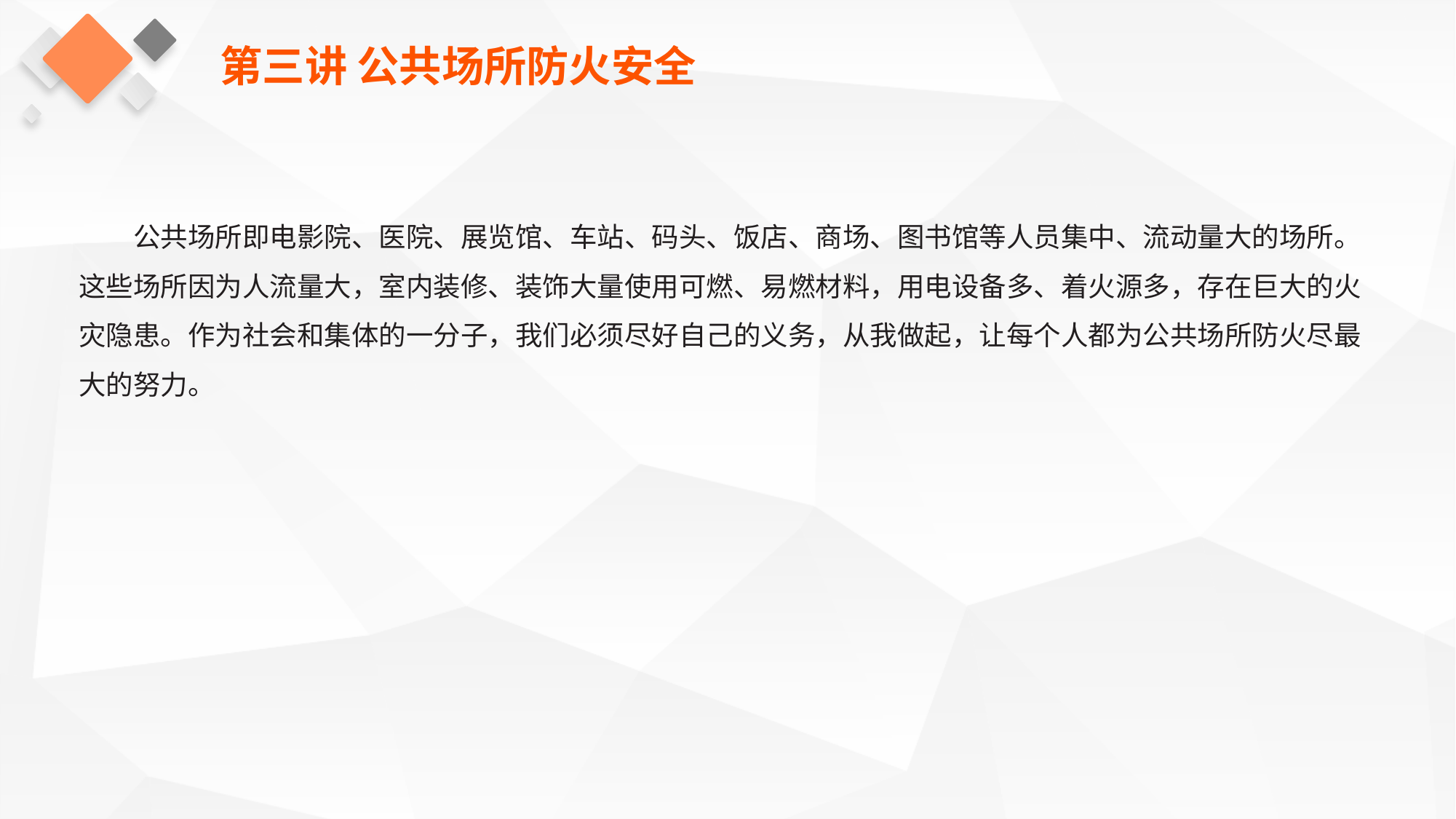

第三讲 公共场所防火安全

公共场所即电影院、医院、展览馆、车站、码头、饭店、商场、图书馆等人员集中、流动量大的场所。这些场所因为人流量大，室内装修、装饰大量使用可燃、易燃材料，用电设备多、着火源多，存在巨大的火灾隐患。作为社会和集体的一分子，我们必须尽好自己的义务，从我做起，让每个人都为公共场所防火尽最大的努力。